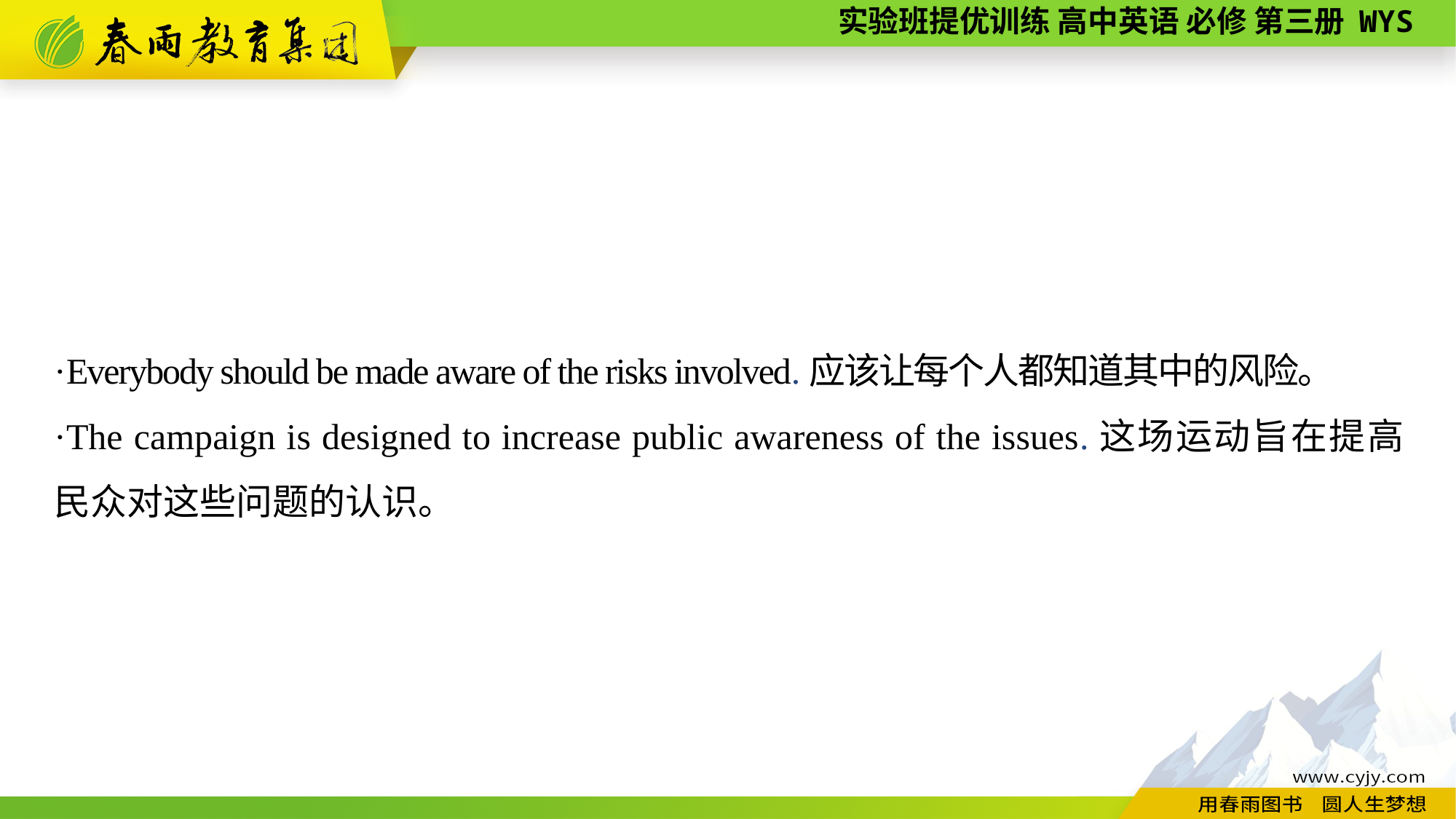

·Everybody should be made aware of the risks involved.应该让每个人都知道其中的风险。
·The campaign is designed to increase public awareness of the issues.这场运动旨在提高民众对这些问题的认识。